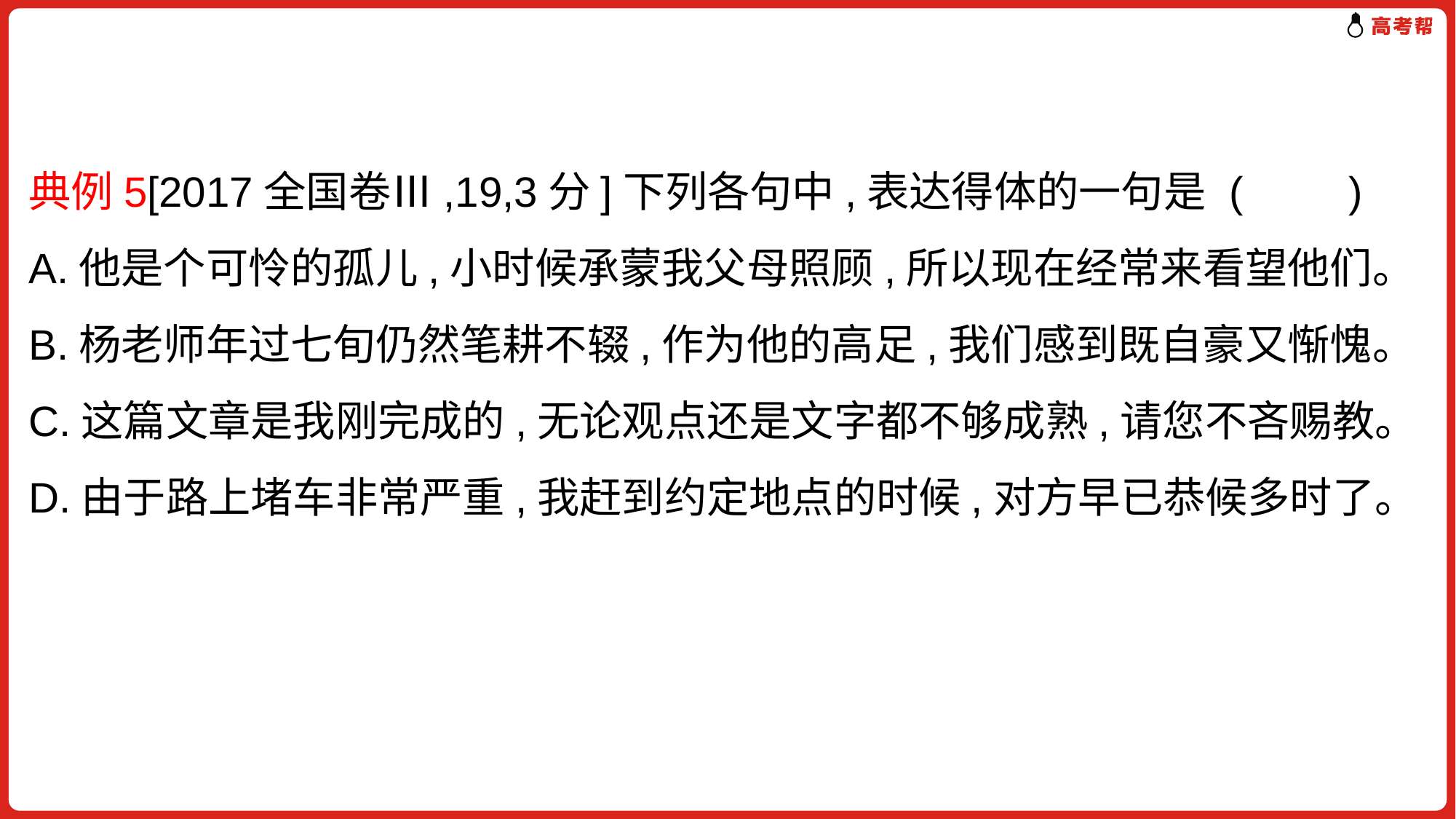

典例5[2017全国卷Ⅲ,19,3分]下列各句中,表达得体的一句是	(　　)
A.他是个可怜的孤儿,小时候承蒙我父母照顾,所以现在经常来看望他们。
B.杨老师年过七旬仍然笔耕不辍,作为他的高足,我们感到既自豪又惭愧。
C.这篇文章是我刚完成的,无论观点还是文字都不够成熟,请您不吝赐教。
D.由于路上堵车非常严重,我赶到约定地点的时候,对方早已恭候多时了。